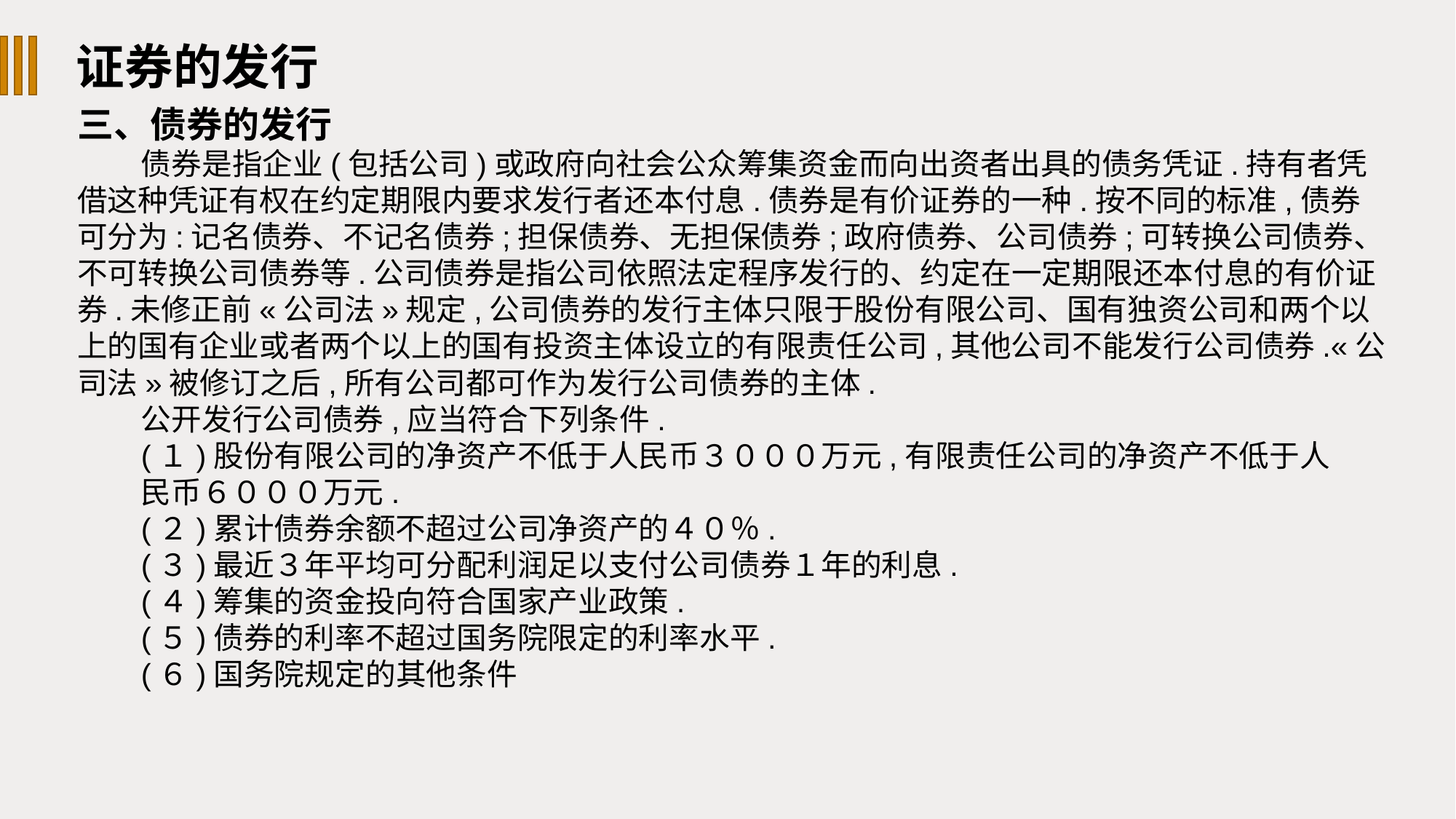

证券的发行

三、债券的发行
债券是指企业(包括公司)或政府向社会公众筹集资金而向出资者出具的债务凭证.持有者凭借这种凭证有权在约定期限内要求发行者还本付息.债券是有价证券的一种.按不同的标准,债券可分为:记名债券、不记名债券;担保债券、无担保债券;政府债券、公司债券;可转换公司债券、不可转换公司债券等.公司债券是指公司依照法定程序发行的、约定在一定期限还本付息的有价证券.未修正前«公司法»规定,公司债券的发行主体只限于股份有限公司、国有独资公司和两个以上的国有企业或者两个以上的国有投资主体设立的有限责任公司,其他公司不能发行公司债券.«公司法»被修订之后,所有公司都可作为发行公司债券的主体.
公开发行公司债券,应当符合下列条件.
(１)股份有限公司的净资产不低于人民币３０００万元,有限责任公司的净资产不低于人
民币６０００万元.
(２)累计债券余额不超过公司净资产的４０％.
(３)最近３年平均可分配利润足以支付公司债券１年的利息.
(４)筹集的资金投向符合国家产业政策.
(５)债券的利率不超过国务院限定的利率水平.
(６)国务院规定的其他条件